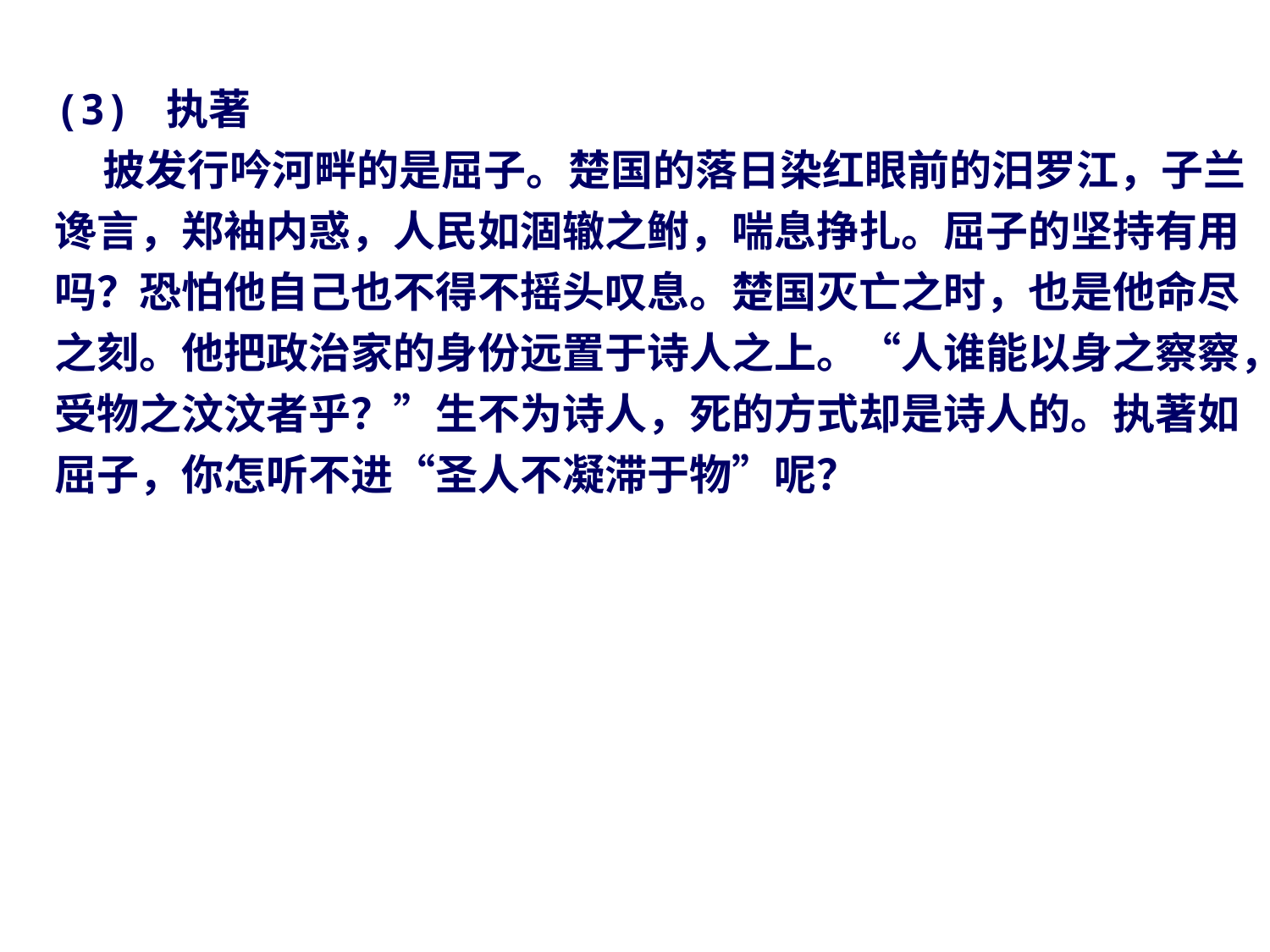

(3) 执著
    披发行吟河畔的是屈子。楚国的落日染红眼前的汨罗江，子兰谗言，郑袖内惑，人民如涸辙之鲋，喘息挣扎。屈子的坚持有用吗？恐怕他自己也不得不摇头叹息。楚国灭亡之时，也是他命尽之刻。他把政治家的身份远置于诗人之上。“人谁能以身之察察，受物之汶汶者乎？”生不为诗人，死的方式却是诗人的。执著如屈子，你怎听不进“圣人不凝滞于物”呢？